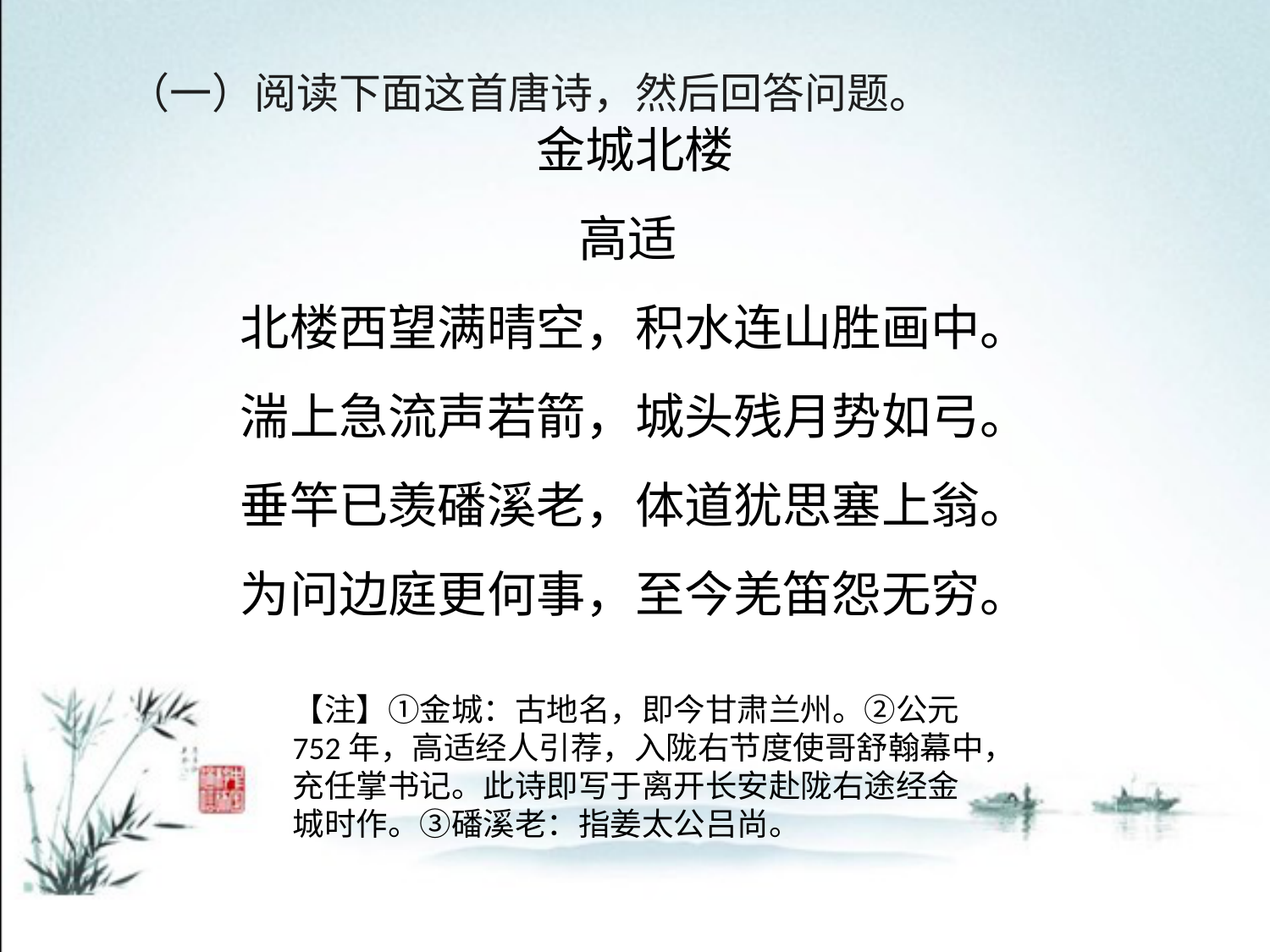

（一）阅读下面这首唐诗，然后回答问题。
金城北楼
高适
北楼西望满晴空，积水连山胜画中。
湍上急流声若箭，城头残月势如弓。
垂竿已羡磻溪老，体道犹思塞上翁。
为问边庭更何事，至今羌笛怨无穷。
【注】①金城：古地名，即今甘肃兰州。②公元752年，高适经人引荐，入陇右节度使哥舒翰幕中，充任掌书记。此诗即写于离开长安赴陇右途经金城时作。③磻溪老：指姜太公吕尚。